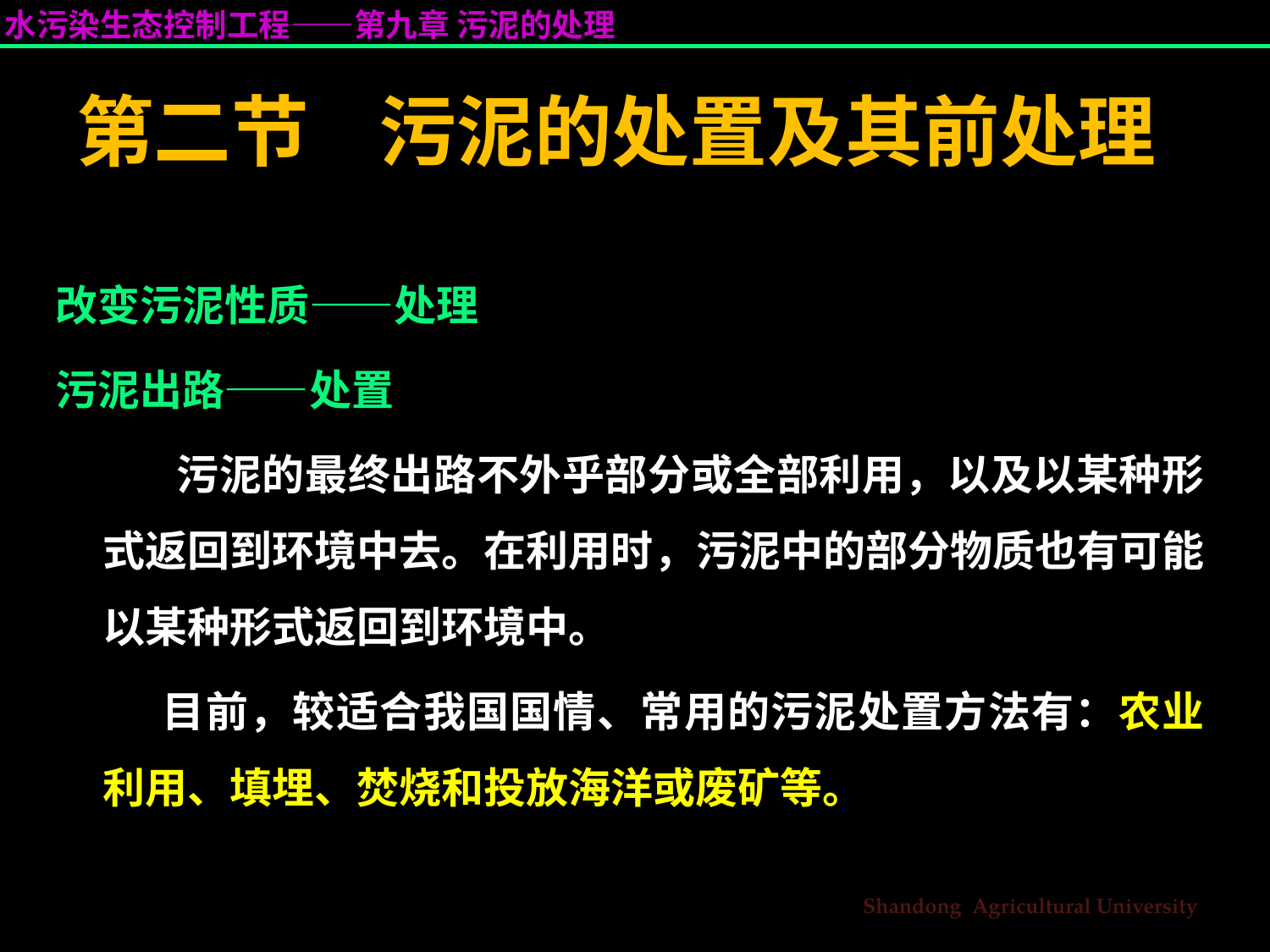

# 第二节    污泥的处置及其前处理

改变污泥性质——处理
污泥出路——处置
           污泥的最终出路不外乎部分或全部利用，以及以某种形式返回到环境中去。在利用时，污泥中的部分物质也有可能以某种形式返回到环境中。
         目前，较适合我国国情、常用的污泥处置方法有：农业利用、填埋、焚烧和投放海洋或废矿等。